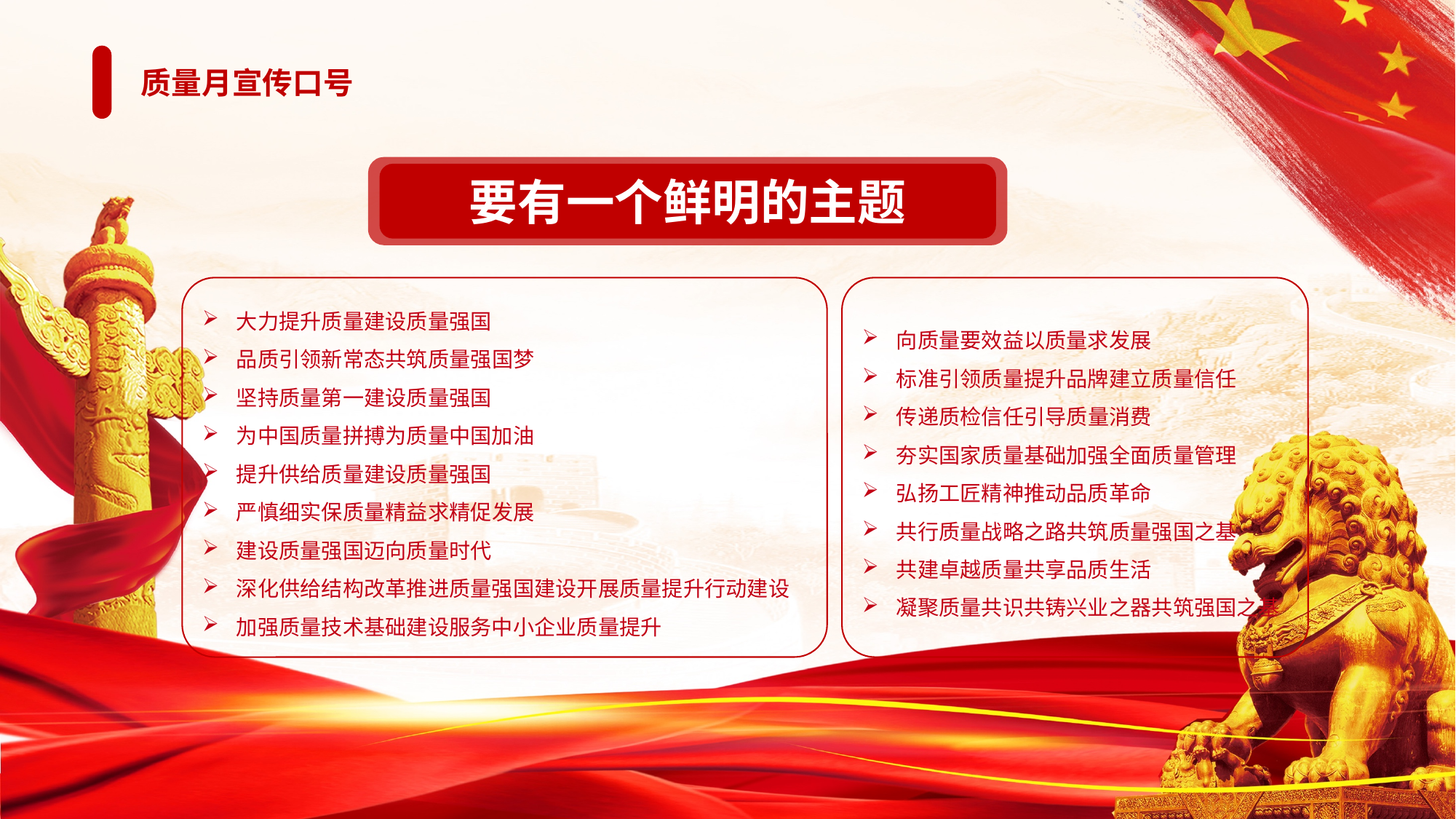

质量月宣传口号

要有一个鲜明的主题
向质量要效益以质量求发展
标准引领质量提升品牌建立质量信任
传递质检信任引导质量消费
夯实国家质量基础加强全面质量管理
弘扬工匠精神推动品质革命
共行质量战略之路共筑质量强国之基
共建卓越质量共享品质生活
凝聚质量共识共铸兴业之器共筑强国之基
大力提升质量建设质量强国
品质引领新常态共筑质量强国梦
坚持质量第一建设质量强国
为中国质量拼搏为质量中国加油
提升供给质量建设质量强国
严慎细实保质量精益求精促发展
建设质量强国迈向质量时代
深化供给结构改革推进质量强国建设开展质量提升行动建设
加强质量技术基础建设服务中小企业质量提升